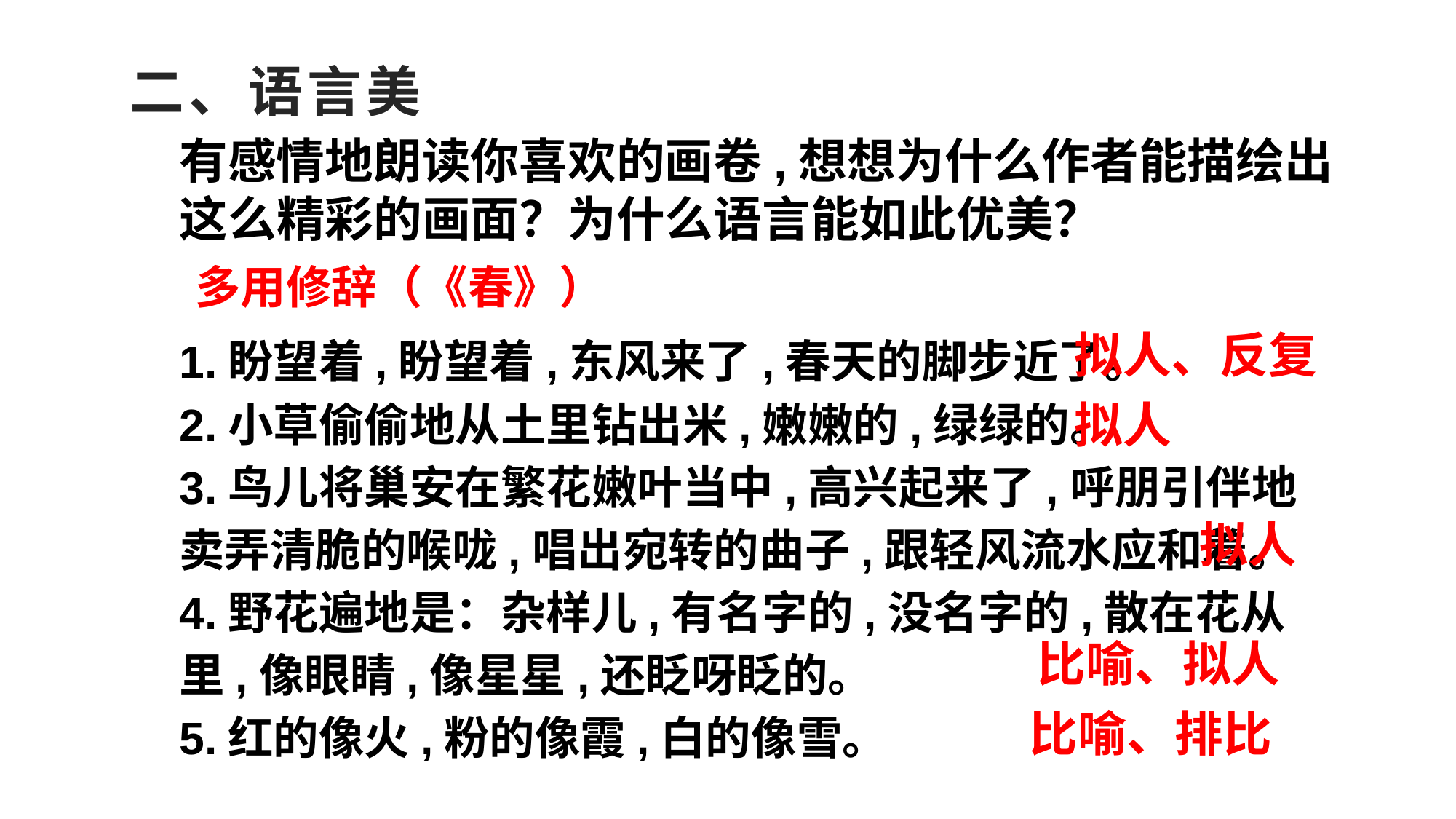

二、语言美
有感情地朗读你喜欢的画卷,想想为什么作者能描绘出这么精彩的画面？为什么语言能如此优美？
多用修辞（《春》）
1.盼望着,盼望着,东风来了,春天的脚步近了。
2.小草偷偷地从土里钻出米,嫩嫩的,绿绿的。
3.鸟儿将巢安在繁花嫩叶当中,高兴起来了,呼朋引伴地卖弄清脆的喉咙,唱出宛转的曲子,跟轻风流水应和着。
4.野花遍地是：杂样儿,有名字的,没名字的,散在花从里,像眼睛,像星星,还眨呀眨的。
5.红的像火,粉的像霞,白的像雪。
拟人、反复
拟人
拟人
比喻、拟人
比喻、排比